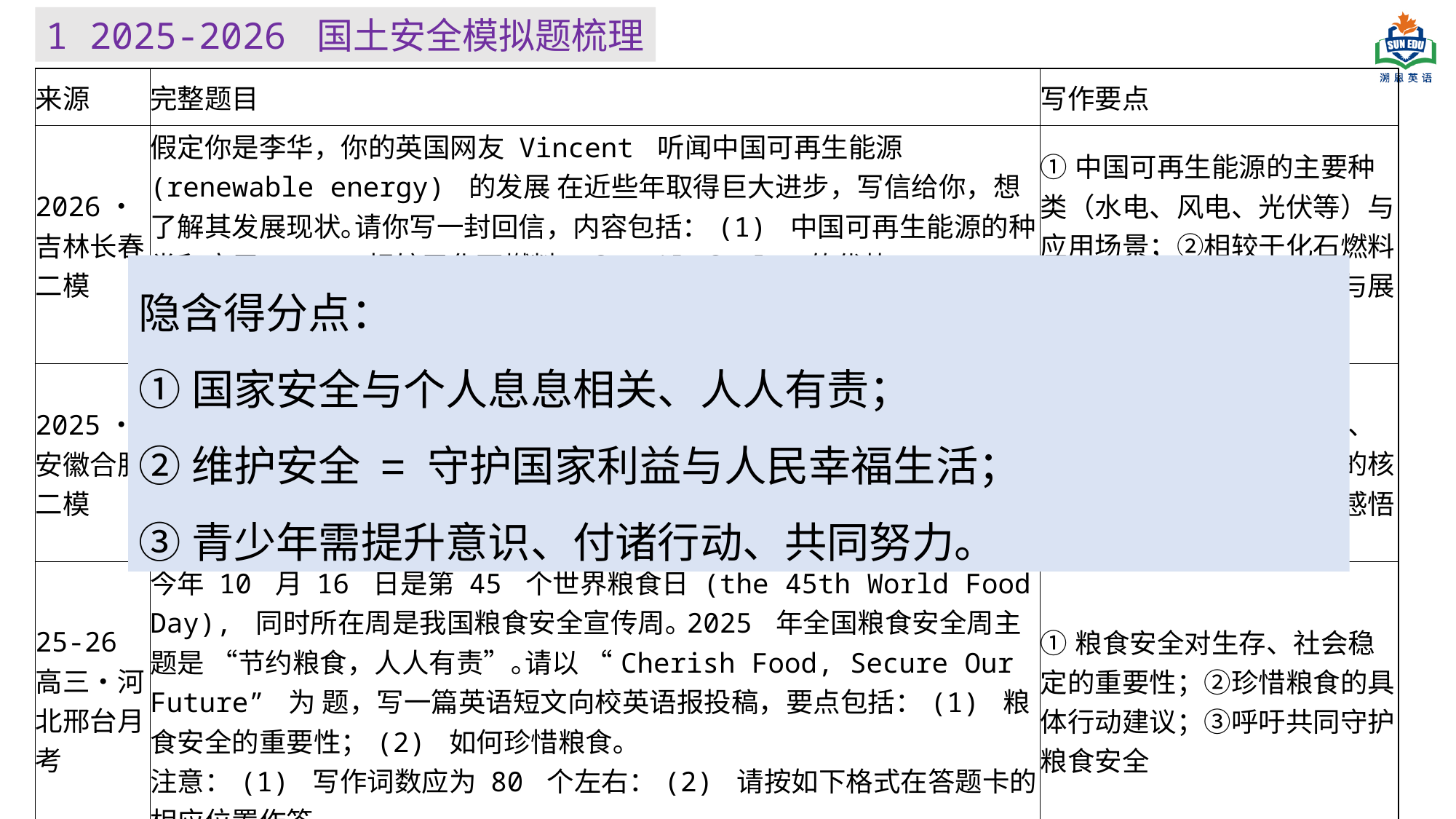

1 2025-2026 国土安全模拟题梳理
| 来源 | 完整题目 | 写作要点 |
| --- | --- | --- |
| 2026・吉林长春二模 | 假定你是李华，你的英国网友 Vincent 听闻中国可再生能源 (renewable energy) 的发展 在近些年取得巨大进步，写信给你，想了解其发展现状｡请你写一封回信，内容包括：(1) 中国可再生能源的种类和应用；(2) 相较于化石燃料 (fossil fuel) 的优势｡ 注意：(1) 写作词数应为 80 个左右；(2) 请按如下格式在答题卡的相应位置作答｡ | ①中国可再生能源的主要种类（水电、风电、光伏等）与应用场景；②相较于化石燃料的核心优势；③结尾互动与展望 |
| 2025・安徽合肥二模 | 假定你是李华，上周你参加了学校举办的以 “绿色能源与未来生活” 为主题的科学大讲堂活 动｡请你给外教 Ryan 写一封电子邮件，分享这次经历，内容包括：1. 活动介绍；2. 你的收获｡ 注意：1. 写作词数应为 80 个左右；2. 请按如下格式在答题卡的相应位置作答｡ | ①活动的基本信息（主题、主办方、时间）；②活动的核心内容；③个人的收获与感悟 |
| 25-26 高三・河北邢台月考 | 今年 10 月 16 日是第 45 个世界粮食日 (the 45th World Food Day), 同时所在周是我国粮食安全宣传周｡2025 年全国粮食安全周主题是 “节约粮食，人人有责”｡请以 “Cherish Food, Secure Our Future” 为 题，写一篇英语短文向校英语报投稿，要点包括：(1) 粮食安全的重要性；(2) 如何珍惜粮食｡ 注意：(1) 写作词数应为 80 个左右：(2) 请按如下格式在答题卡的相应位置作答｡ | ①粮食安全对生存、社会稳定的重要性；②珍惜粮食的具体行动建议；③呼吁共同守护粮食安全 |
隐含得分点：
①国家安全与个人息息相关、人人有责；
②维护安全 = 守护国家利益与人民幸福生活；
③青少年需提升意识、付诸行动、共同努力。